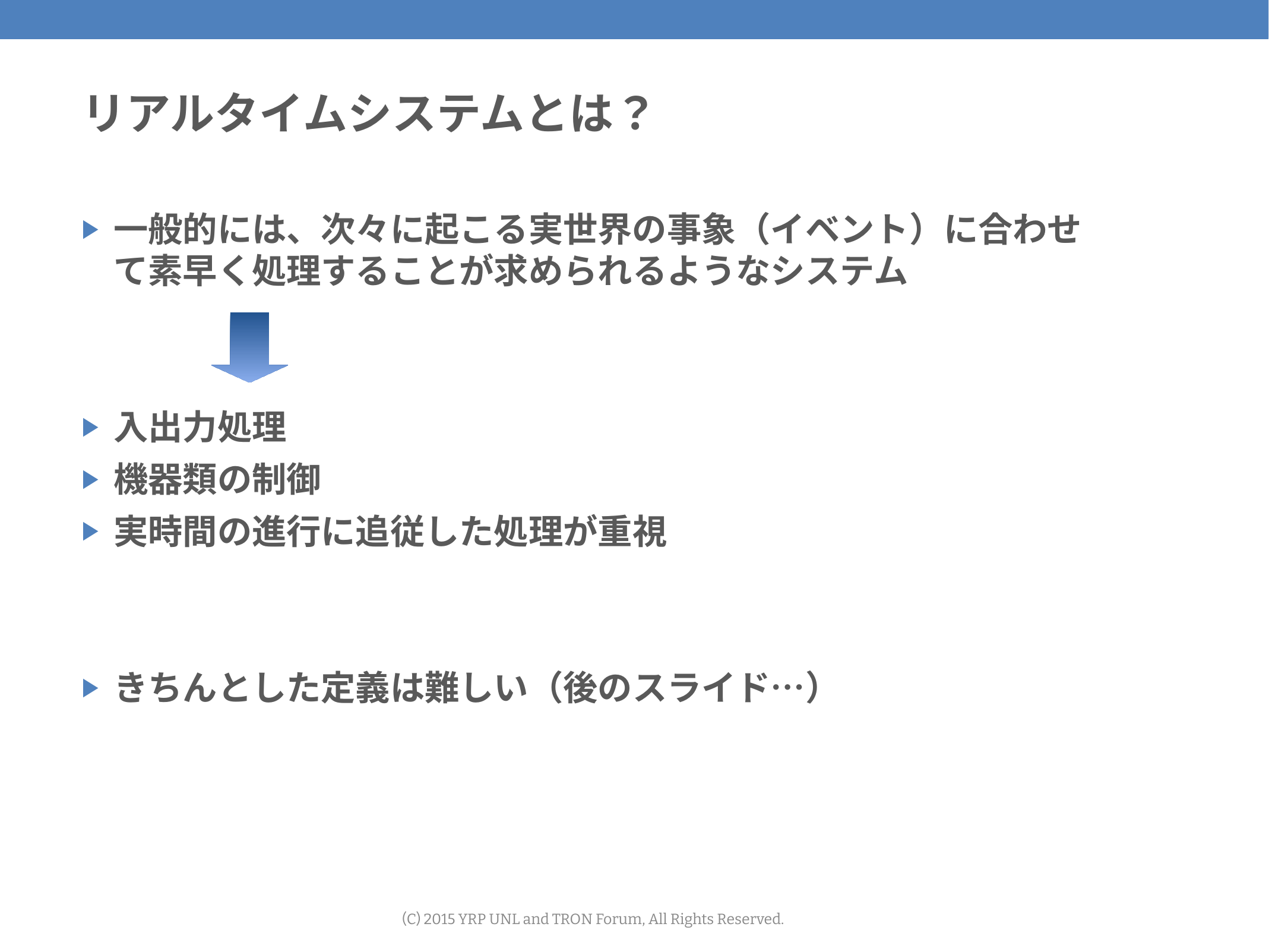

108
# リアルタイムシステムとは？
一般的には、次々に起こる実世界の事象（イベント）に合わせて素早く処理することが求められるようなシステム

入出力処理
機器類の制御
実時間の進行に追従した処理が重視

きちんとした定義は難しい（後のスライド…）

(C) 2015 YRP UNL and TRON Forum, All Rights Reserved.